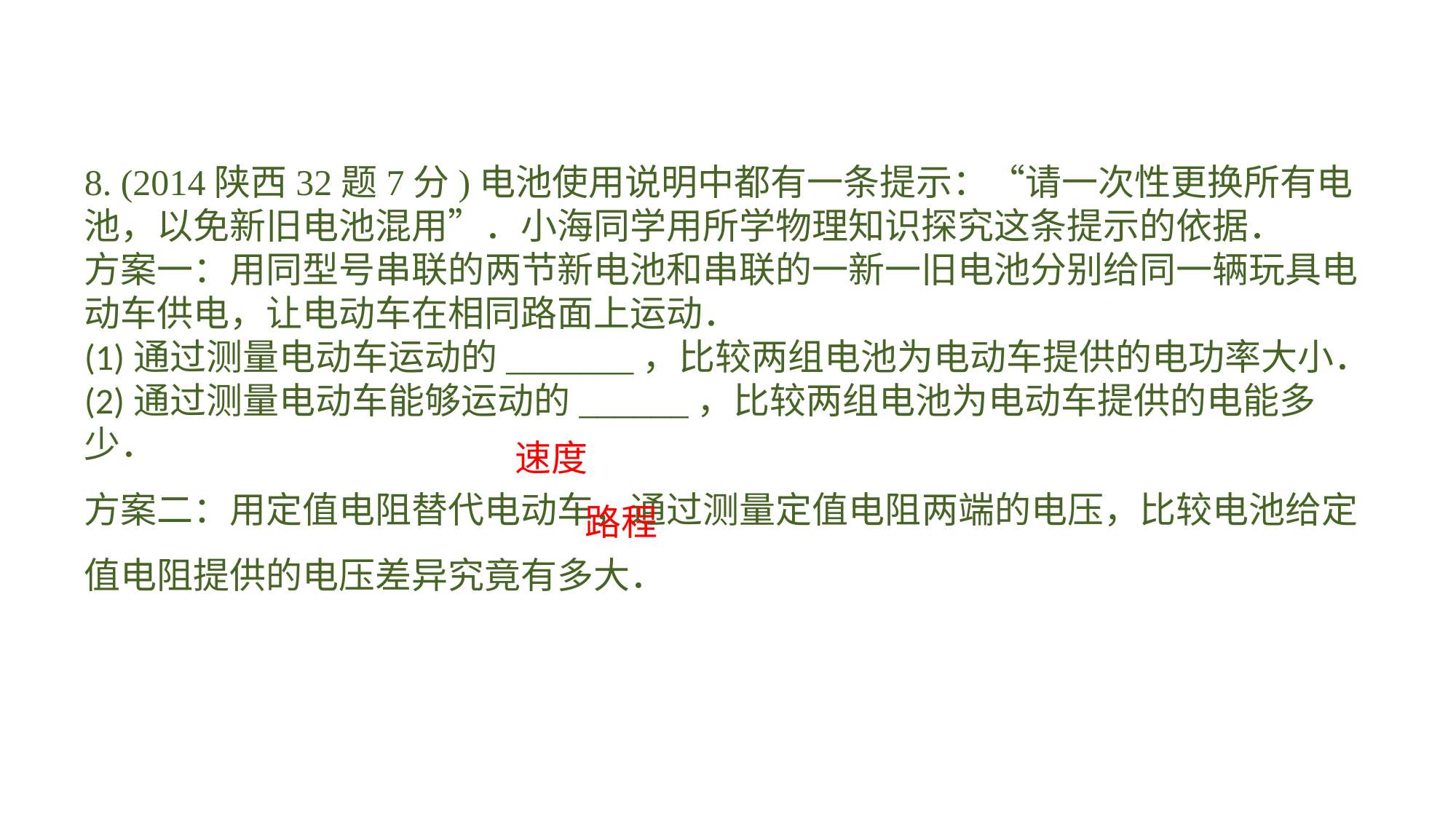

8. (2014陕西32题7分)电池使用说明中都有一条提示：“请一次性更换所有电池，以免新旧电池混用”．小海同学用所学物理知识探究这条提示的依据．方案一：用同型号串联的两节新电池和串联的一新一旧电池分别给同一辆玩具电动车供电，让电动车在相同路面上运动．(1)通过测量电动车运动的_______，比较两组电池为电动车提供的电功率大小．(2)通过测量电动车能够运动的______，比较两组电池为电动车提供的电能多少．方案二：用定值电阻替代电动车，通过测量定值电阻两端的电压，比较电池给定值电阻提供的电压差异究竟有多大．
速度
路程